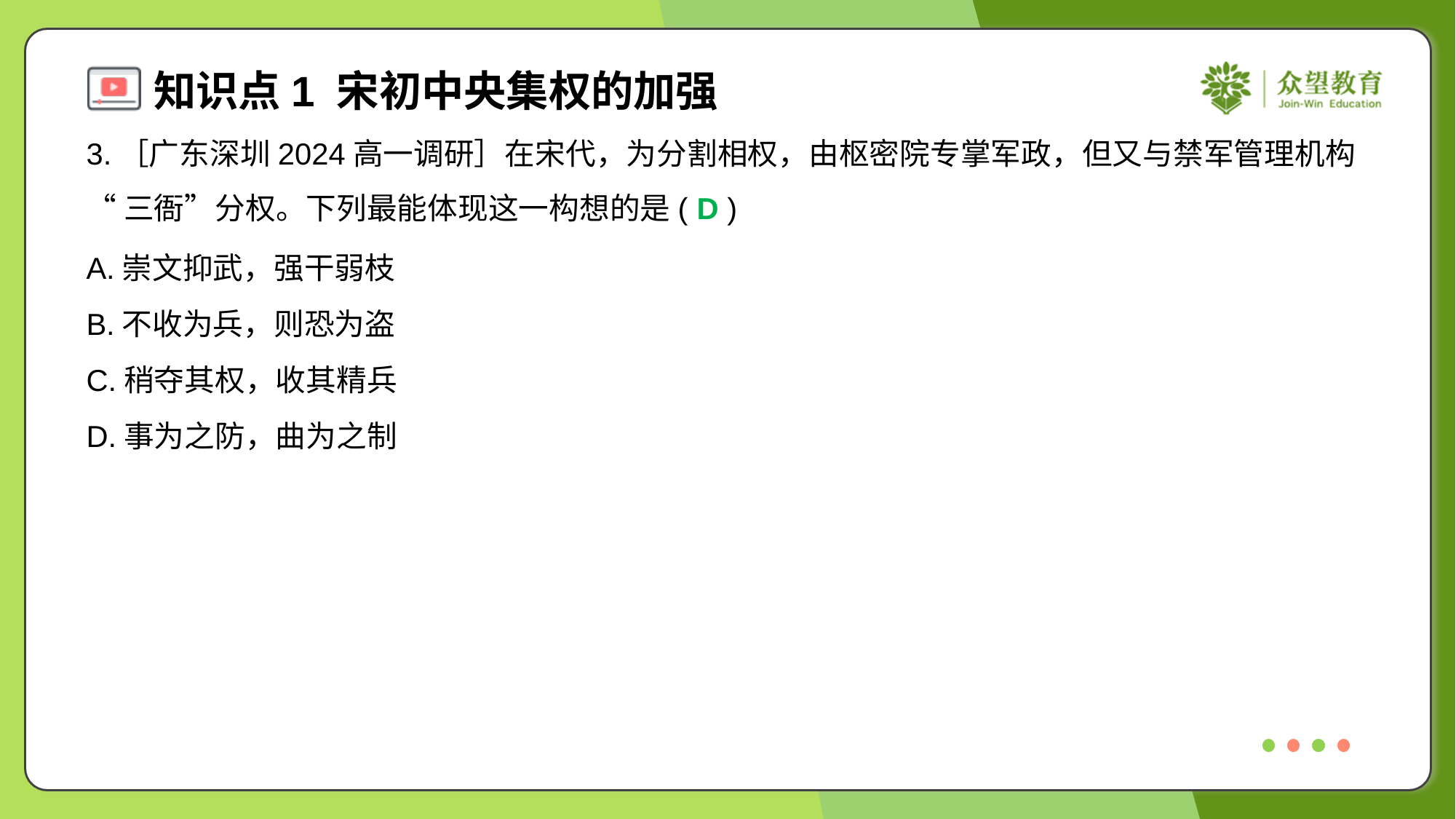

3.［广东深圳2024高一调研］在宋代，为分割相权，由枢密院专掌军政，但又与禁军管理机构
“三衙”分权。下列最能体现这一构想的是(     )
D
A.崇文抑武，强干弱枝
B.不收为兵，则恐为盗
C.稍夺其权，收其精兵
D.事为之防，曲为之制